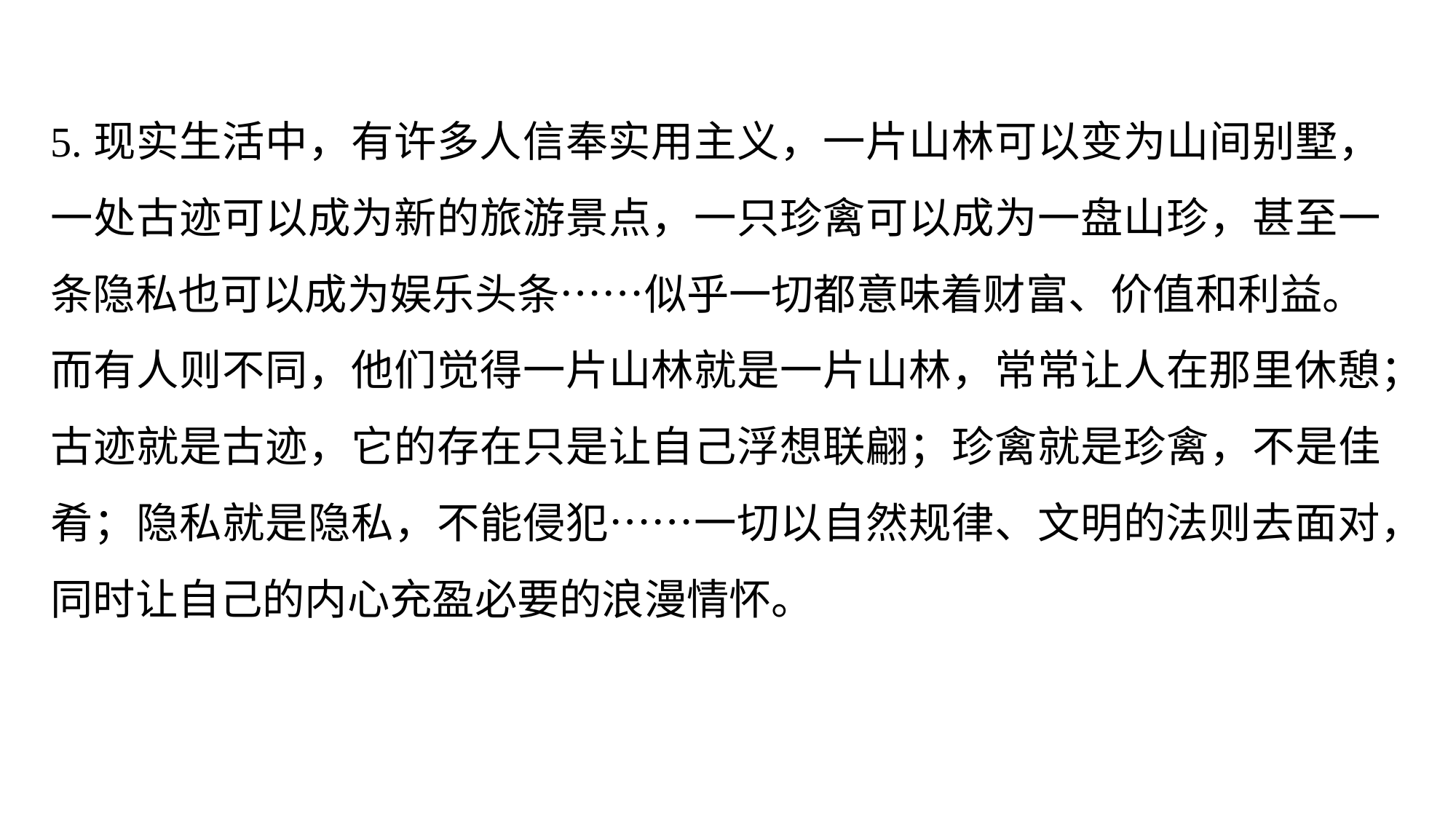

5.现实生活中，有许多人信奉实用主义，一片山林可以变为山间别墅，一处古迹可以成为新的旅游景点，一只珍禽可以成为一盘山珍，甚至一条隐私也可以成为娱乐头条……似乎一切都意味着财富、价值和利益。
而有人则不同，他们觉得一片山林就是一片山林，常常让人在那里休憩；古迹就是古迹，它的存在只是让自己浮想联翩；珍禽就是珍禽，不是佳肴；隐私就是隐私，不能侵犯……一切以自然规律、文明的法则去面对，同时让自己的内心充盈必要的浪漫情怀。